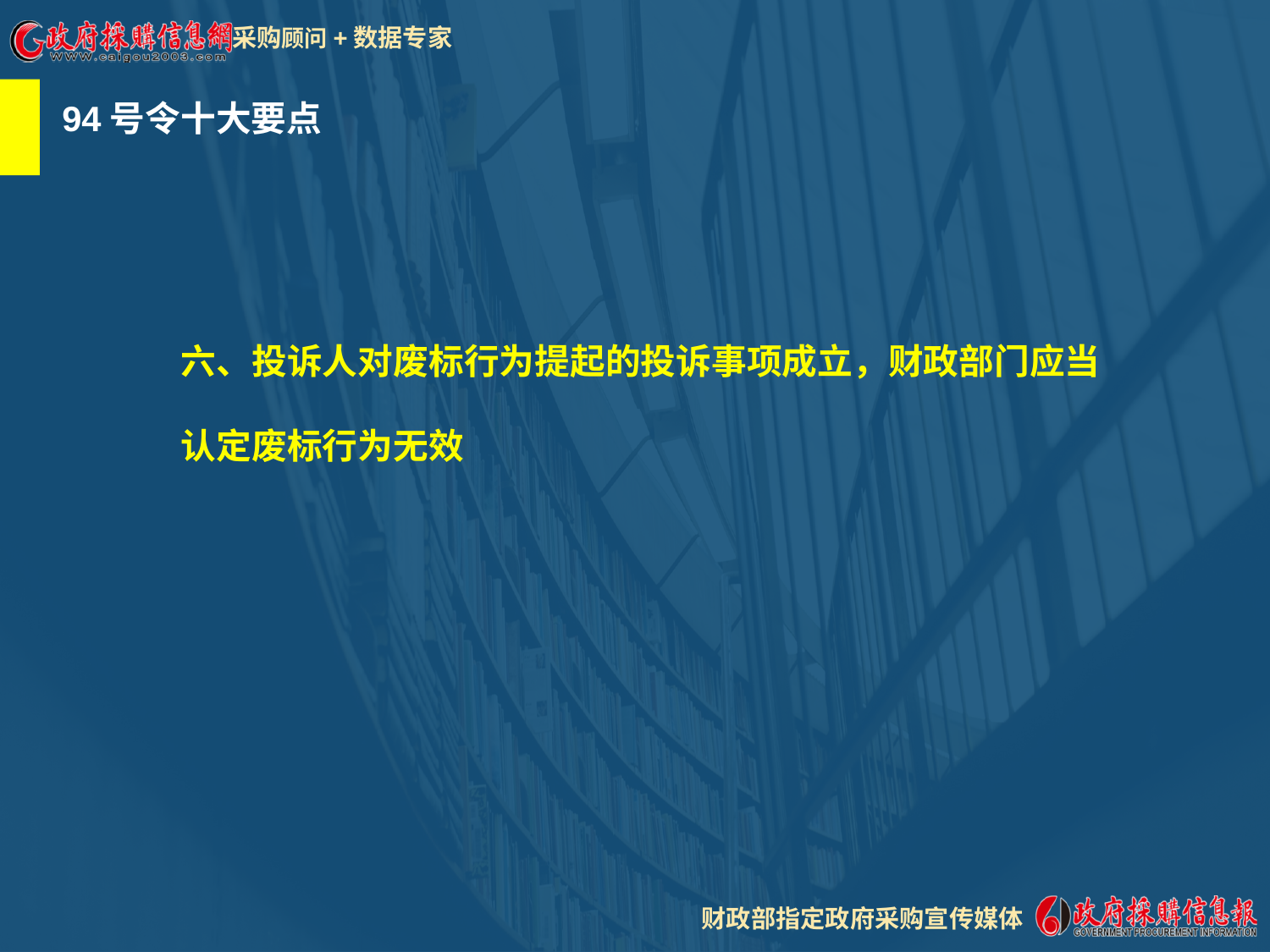

94号令十大要点
六、投诉人对废标行为提起的投诉事项成立，财政部门应当认定废标行为无效